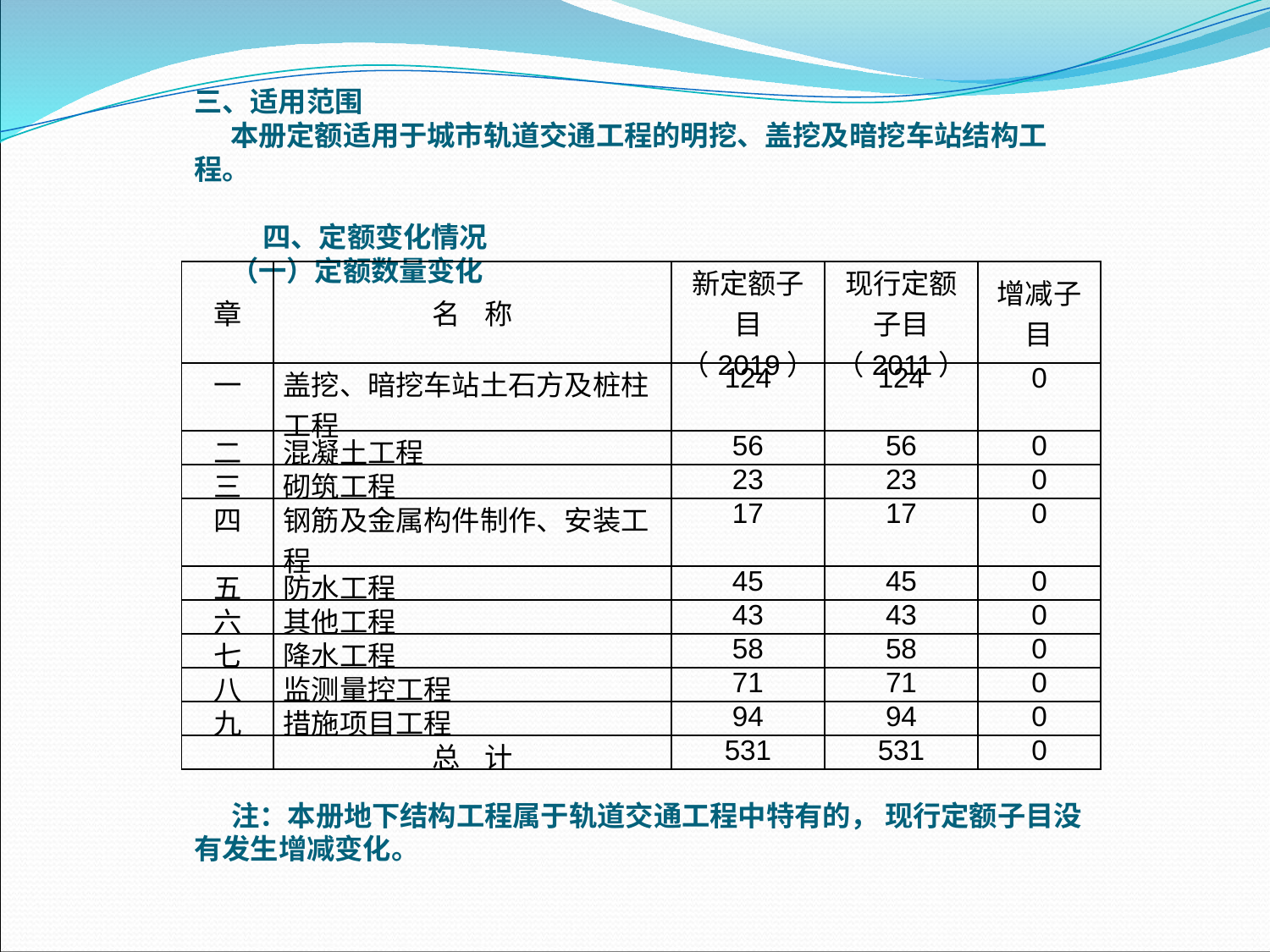

三、适用范围本册定额适用于城市轨道交通工程的明挖、盖挖及暗挖车站结构工程。
    四、定额变化情况（一）定额数量变化
| 章 | 名 称 | 新定额子目（2019） | 现行定额子目（2011） | 增减子目 |
| --- | --- | --- | --- | --- |
| 一 | 盖挖、暗挖车站土石方及桩柱工程 | 124 | 124 | 0 |
| 二 | 混凝土工程 | 56 | 56 | 0 |
| 三 | 砌筑工程 | 23 | 23 | 0 |
| 四 | 钢筋及金属构件制作、安装工程 | 17 | 17 | 0 |
| 五 | 防水工程 | 45 | 45 | 0 |
| 六 | 其他工程 | 43 | 43 | 0 |
| 七 | 降水工程 | 58 | 58 | 0 |
| 八 | 监测量控工程 | 71 | 71 | 0 |
| 九 | 措施项目工程 | 94 | 94 | 0 |
|  | 总 计 | 531 | 531 | 0 |

注：本册地下结构工程属于轨道交通工程中特有的， 现行定额子目没有发生增减变化。
103